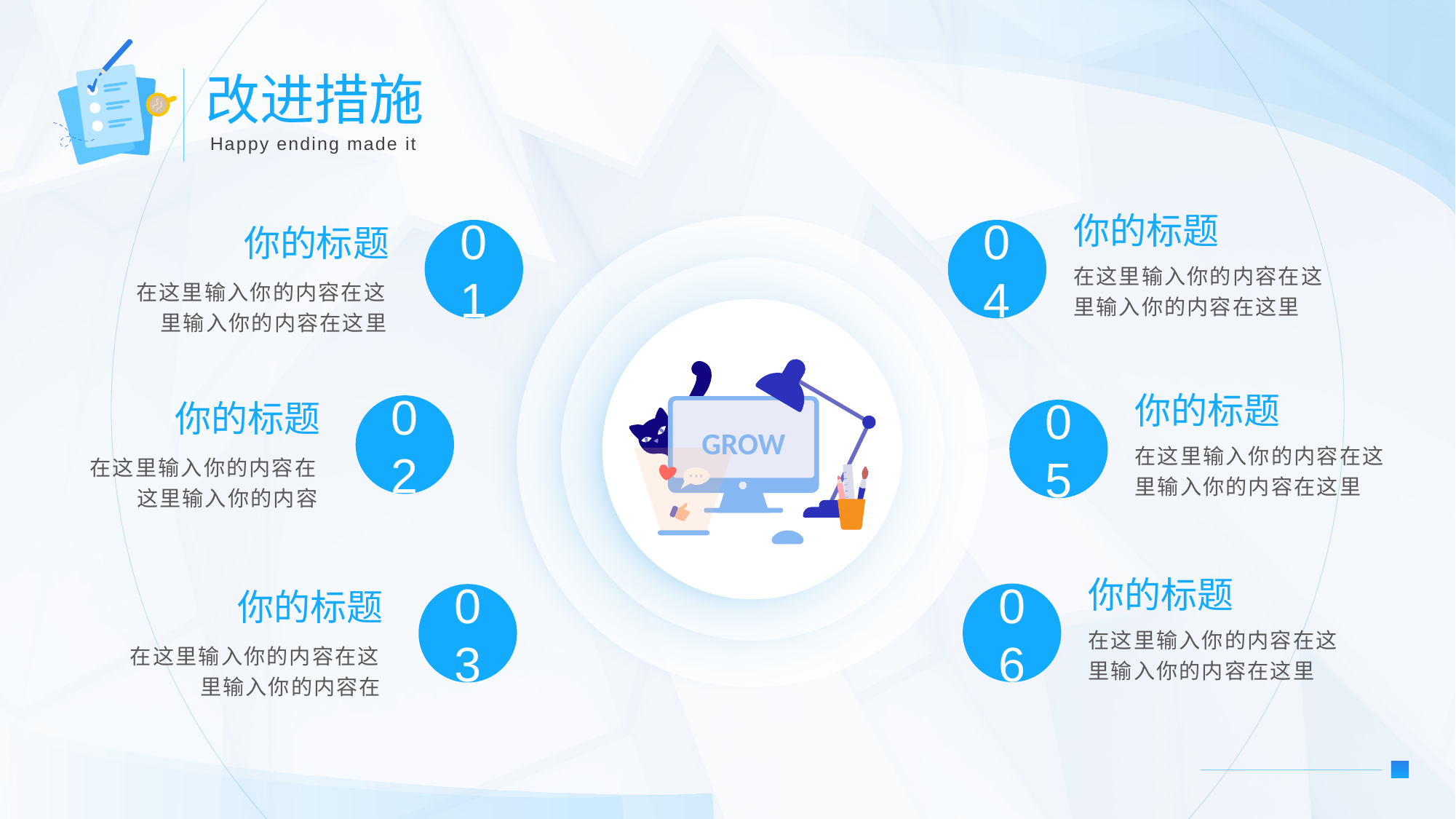

改进措施

Happy ending made it
你的标题
你的标题

01
04
在这里输入你的内容在这里输入你的内容在这里
在这里输入你的内容在这里输入你的内容在这里

你的标题
你的标题
02
05
GROW
在这里输入你的内容在这里输入你的内容在这里
在这里输入你的内容在这里输入你的内容
你的标题
你的标题
06
03
在这里输入你的内容在这里输入你的内容在这里
在这里输入你的内容在这里输入你的内容在